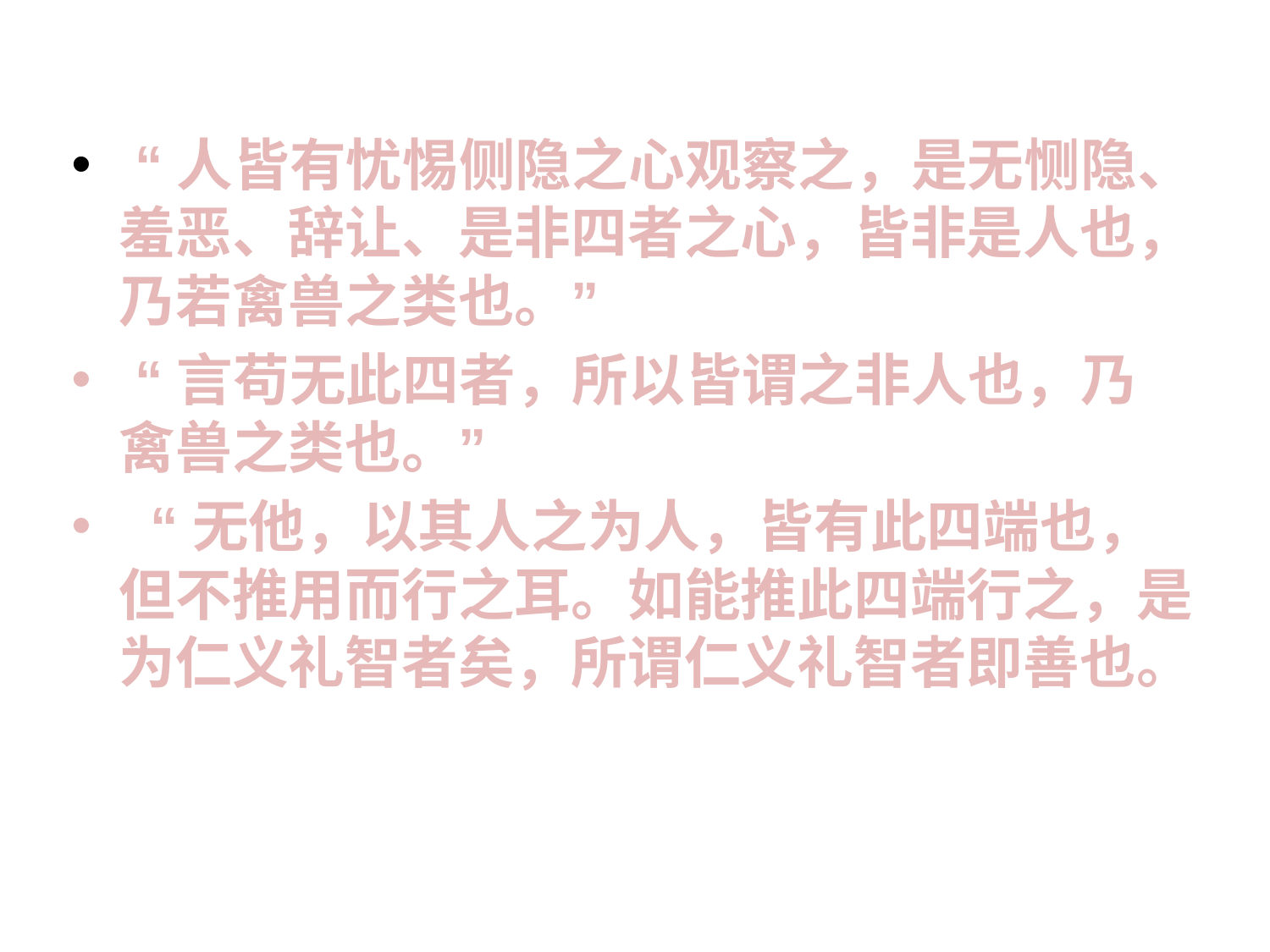

“人皆有忧惕侧隐之心观察之，是无恻隐、羞恶、辞让、是非四者之心，皆非是人也，乃若禽兽之类也。”
 “言苟无此四者，所以皆谓之非人也，乃禽兽之类也。”
  “无他，以其人之为人，皆有此四端也，但不推用而行之耳。如能推此四端行之，是为仁义礼智者矣，所谓仁义礼智者即善也。